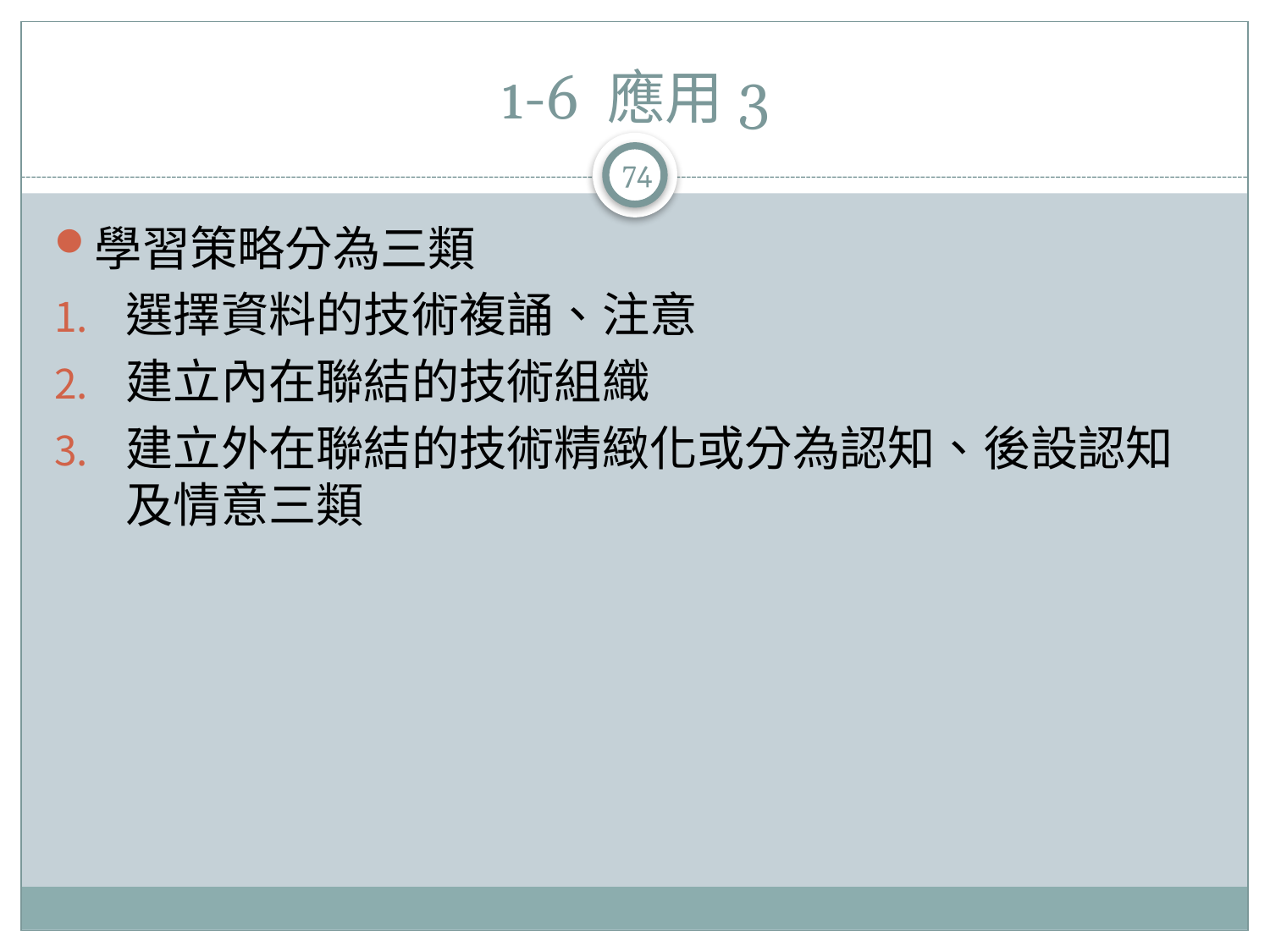

# 1-6 應用3
74
學習策略分為三類
選擇資料的技術複誦、注意
建立內在聯結的技術組織
建立外在聯結的技術精緻化或分為認知、後設認知及情意三類